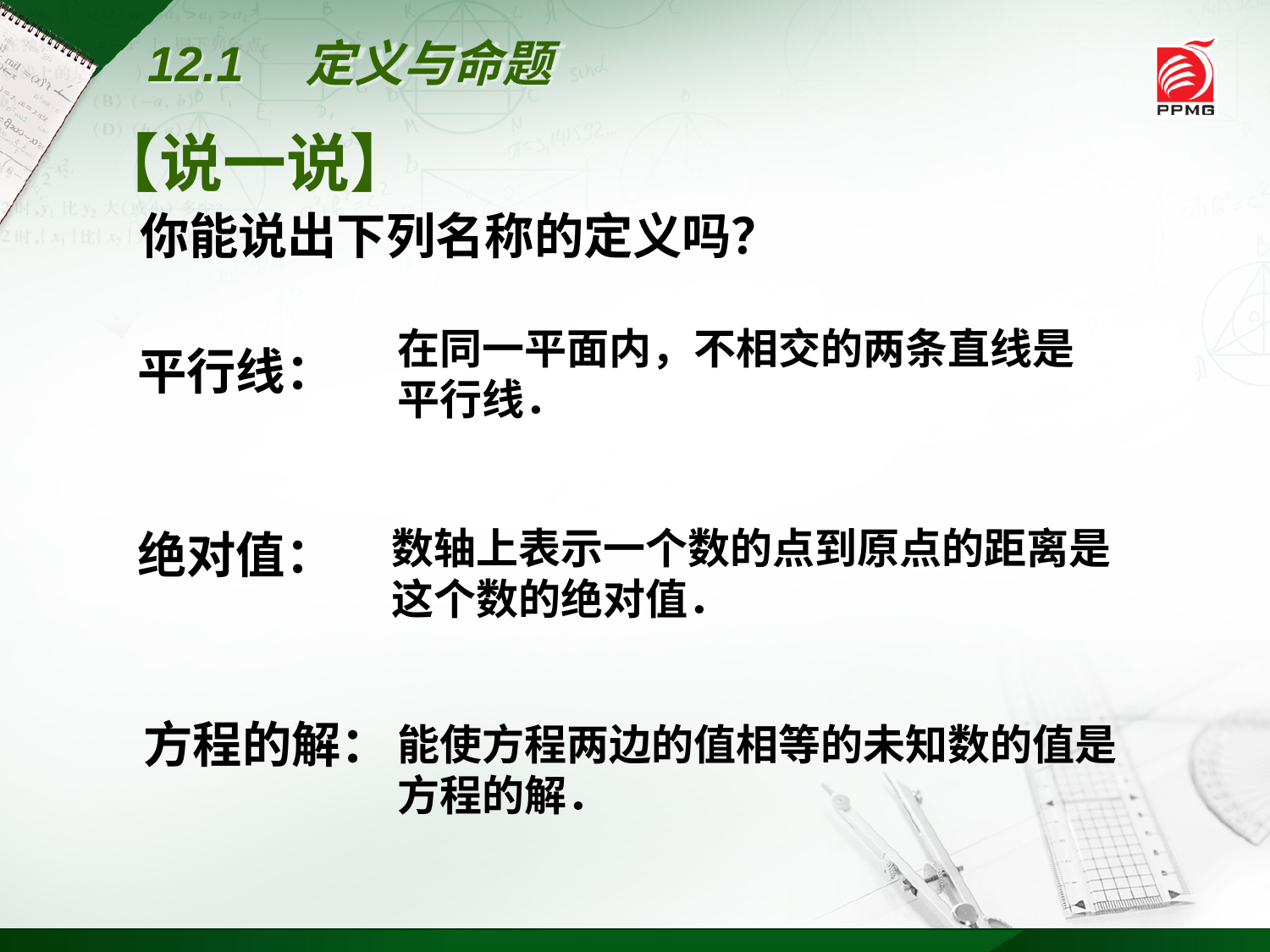

12.1　定义与命题
【说一说】
   你能说出下列名称的定义吗？
平行线：
绝对值：
方程的解：
在同一平面内，不相交的两条直线是平行线．
数轴上表示一个数的点到原点的距离是这个数的绝对值．
能使方程两边的值相等的未知数的值是方程的解．